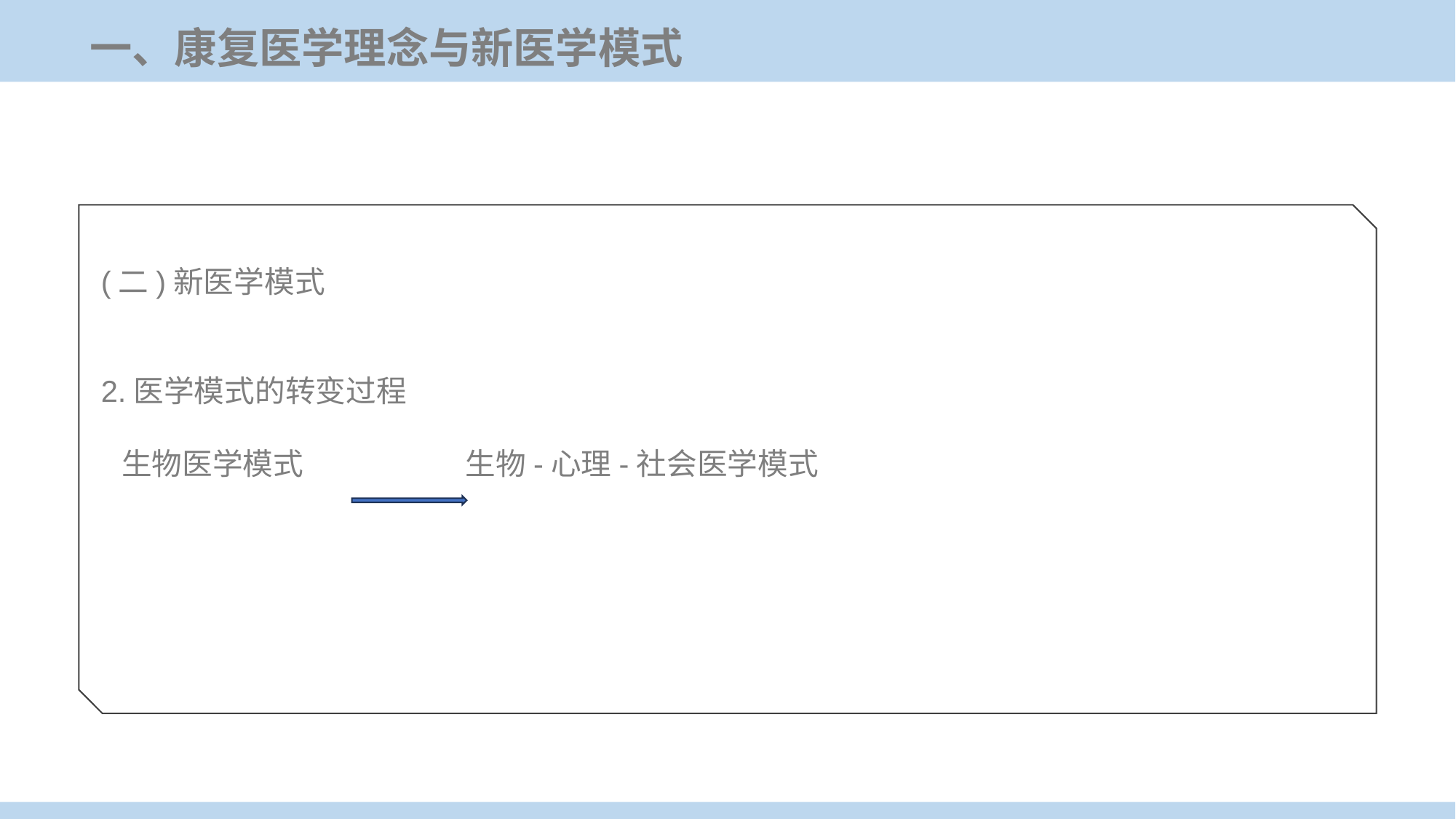

一、康复医学理念与新医学模式

(二)新医学模式

2.医学模式的转变过程

  生物医学模式                        生物-心理-社会医学模式